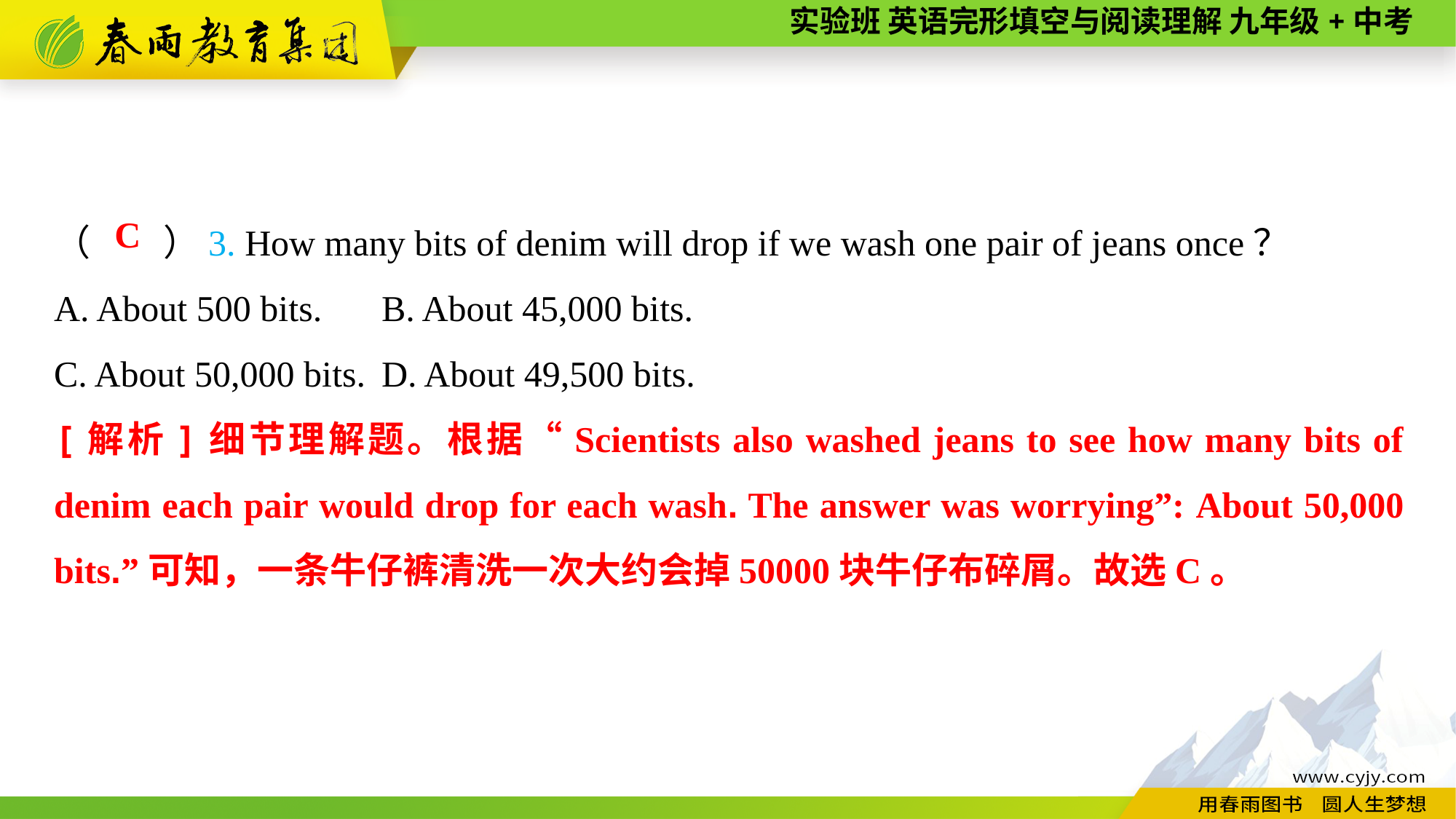

（　　）3. How many bits of denim will drop if we wash one pair of jeans once？
A. About 500 bits.	B. About 45,000 bits.
C. About 50,000 bits.	D. About 49,500 bits.
C
[解析]细节理解题。根据“Scientists also washed jeans to see how many bits of denim each pair would drop for each wash. The answer was worrying”: About 50,000 bits.”可知，一条牛仔裤清洗一次大约会掉50000块牛仔布碎屑。故选C。